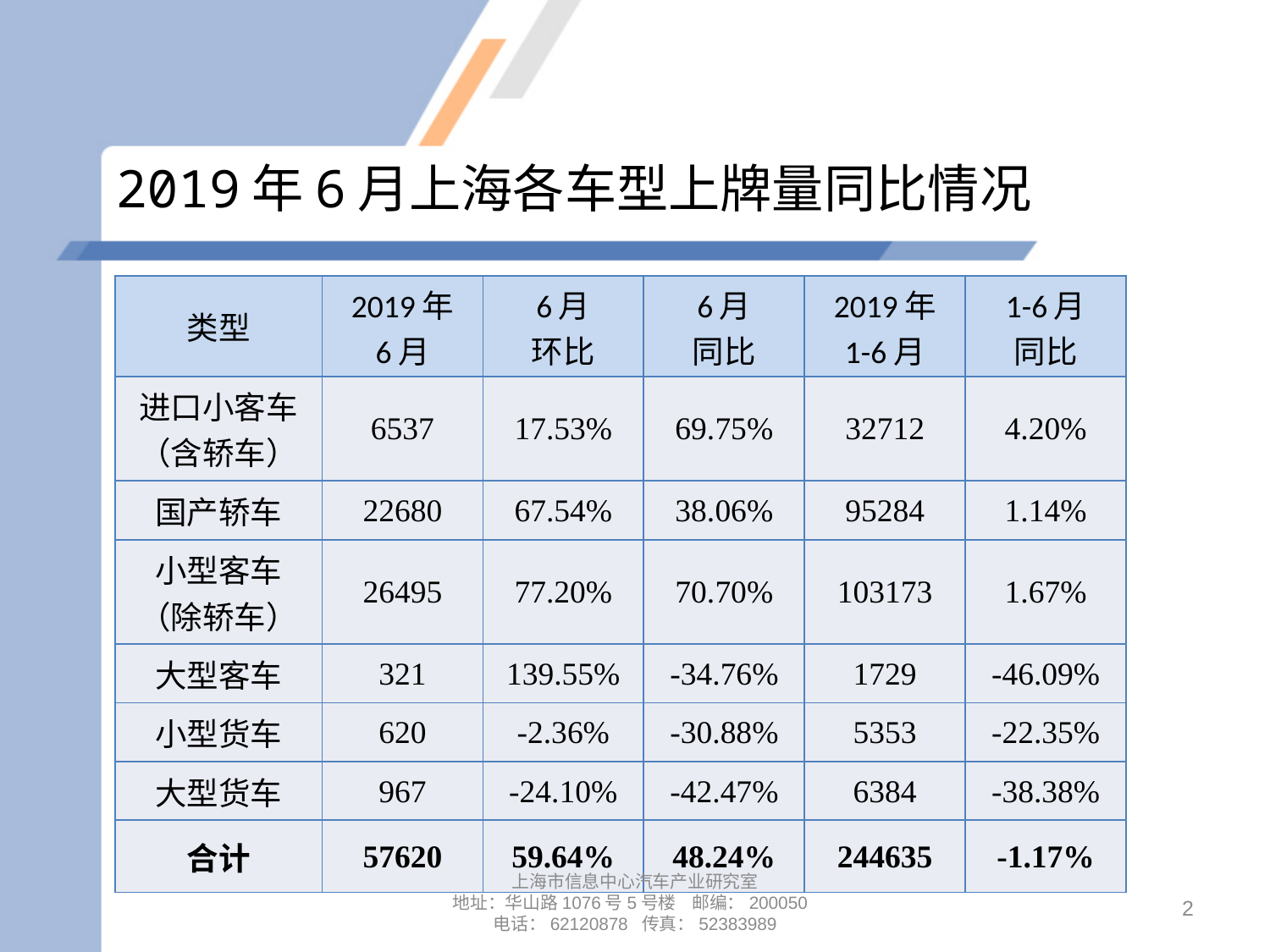

# 2019年6月上海各车型上牌量同比情况

| 类型 | 2019年 6月 | 6月 环比 | 6月 同比 | 2019年 1-6月 | 1-6月 同比 |
| --- | --- | --- | --- | --- | --- |
| 进口小客车 （含轿车） | 6537 | 17.53% | 69.75% | 32712 | 4.20% |
| 国产轿车 | 22680 | 67.54% | 38.06% | 95284 | 1.14% |
| 小型客车 （除轿车） | 26495 | 77.20% | 70.70% | 103173 | 1.67% |
| 大型客车 | 321 | 139.55% | -34.76% | 1729 | -46.09% |
| 小型货车 | 620 | -2.36% | -30.88% | 5353 | -22.35% |
| 大型货车 | 967 | -24.10% | -42.47% | 6384 | -38.38% |
| 合计 | 57620 | 59.64% | 48.24% | 244635 | -1.17% |
上海市信息中心汽车产业研究室
地址：华山路1076号5号楼    邮编：200050
电话：62120878  传真：52383989

2